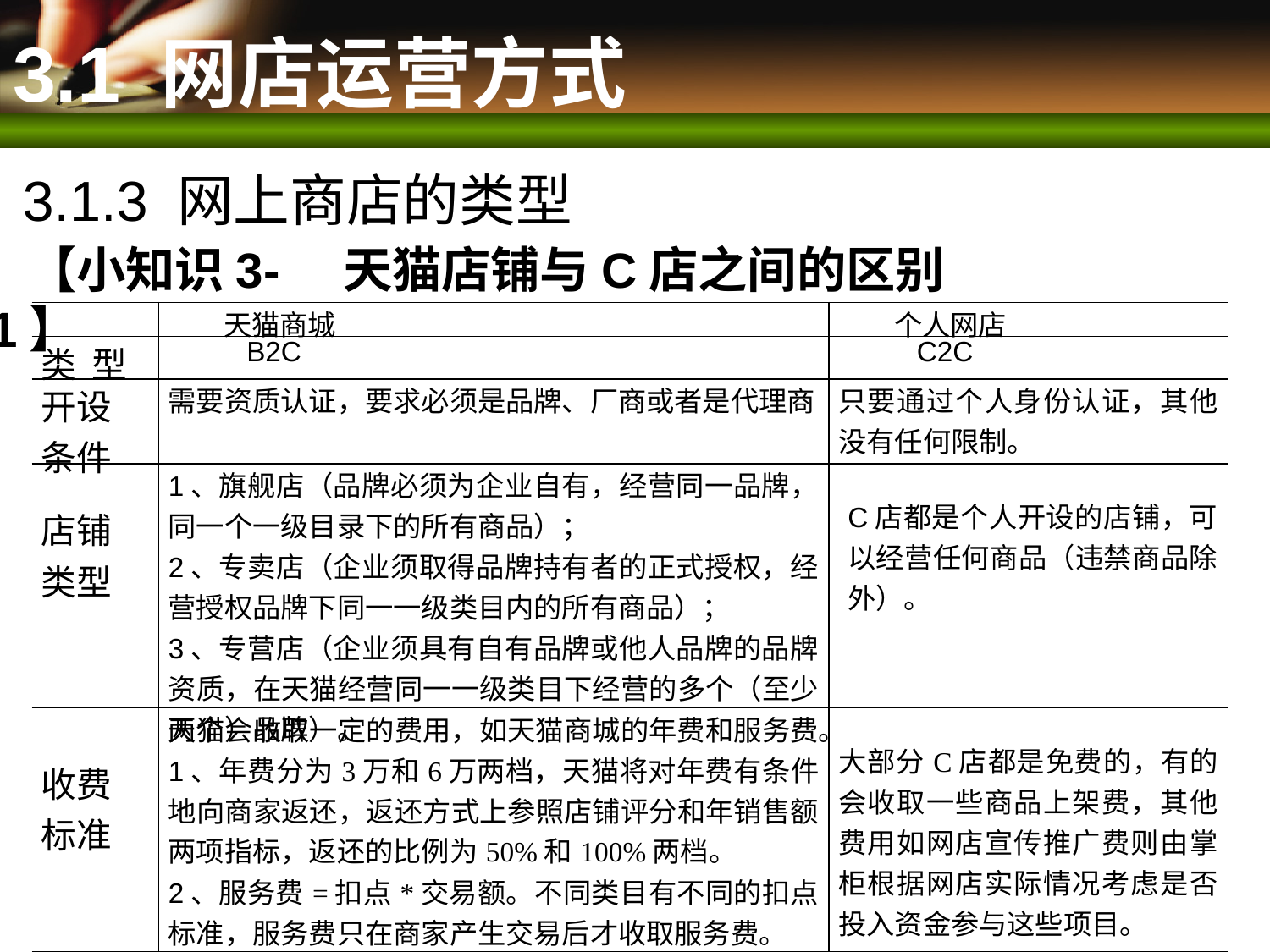

# 3.1 网店运营方式
3.1.3 网上商店的类型
【小知识3-1】
天猫店铺与C店之间的区别
|  | 天猫商城 | 个人网店 |
| --- | --- | --- |
| 类 型 | B2C | C2C |
| 开设 条件 | 需要资质认证，要求必须是品牌、厂商或者是代理商 | 只要通过个人身份认证，其他没有任何限制。 |
| 店铺 类型 | 1、旗舰店（品牌必须为企业自有，经营同一品牌，同一个一级目录下的所有商品）； 2、专卖店（企业须取得品牌持有者的正式授权，经营授权品牌下同一一级类目内的所有商品）； 3、专营店（企业须具有自有品牌或他人品牌的品牌资质，在天猫经营同一一级类目下经营的多个（至少两个）品牌）。 | C店都是个人开设的店铺，可以经营任何商品（违禁商品除外）。 |
| 收费 标准 | 天猫会收取一定的费用，如天猫商城的年费和服务费。 1、年费分为3万和6万两档，天猫将对年费有条件地向商家返还，返还方式上参照店铺评分和年销售额两项指标，返还的比例为50%和100%两档。 2、服务费=扣点\*交易额。不同类目有不同的扣点标准，服务费只在商家产生交易后才收取服务费。 | 大部分C店都是免费的，有的会收取一些商品上架费，其他费用如网店宣传推广费则由掌柜根据网店实际情况考虑是否投入资金参与这些项目。 |